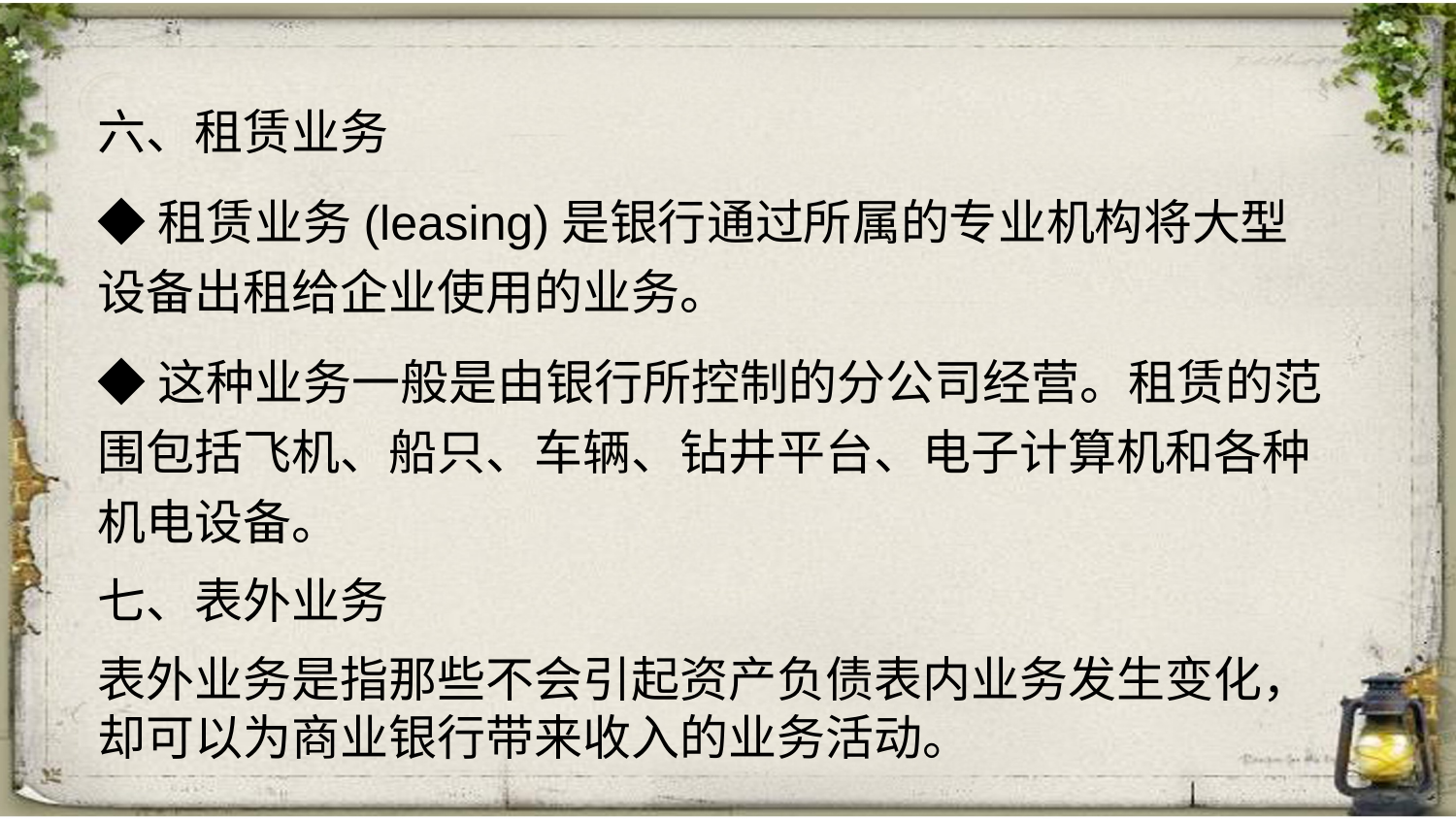

六、租赁业务
◆租赁业务(leasing)是银行通过所属的专业机构将大型设备出租给企业使用的业务。
◆这种业务一般是由银行所控制的分公司经营。租赁的范围包括飞机、船只、车辆、钻井平台、电子计算机和各种机电设备。
七、表外业务
表外业务是指那些不会引起资产负债表内业务发生变化，却可以为商业银行带来收入的业务活动。